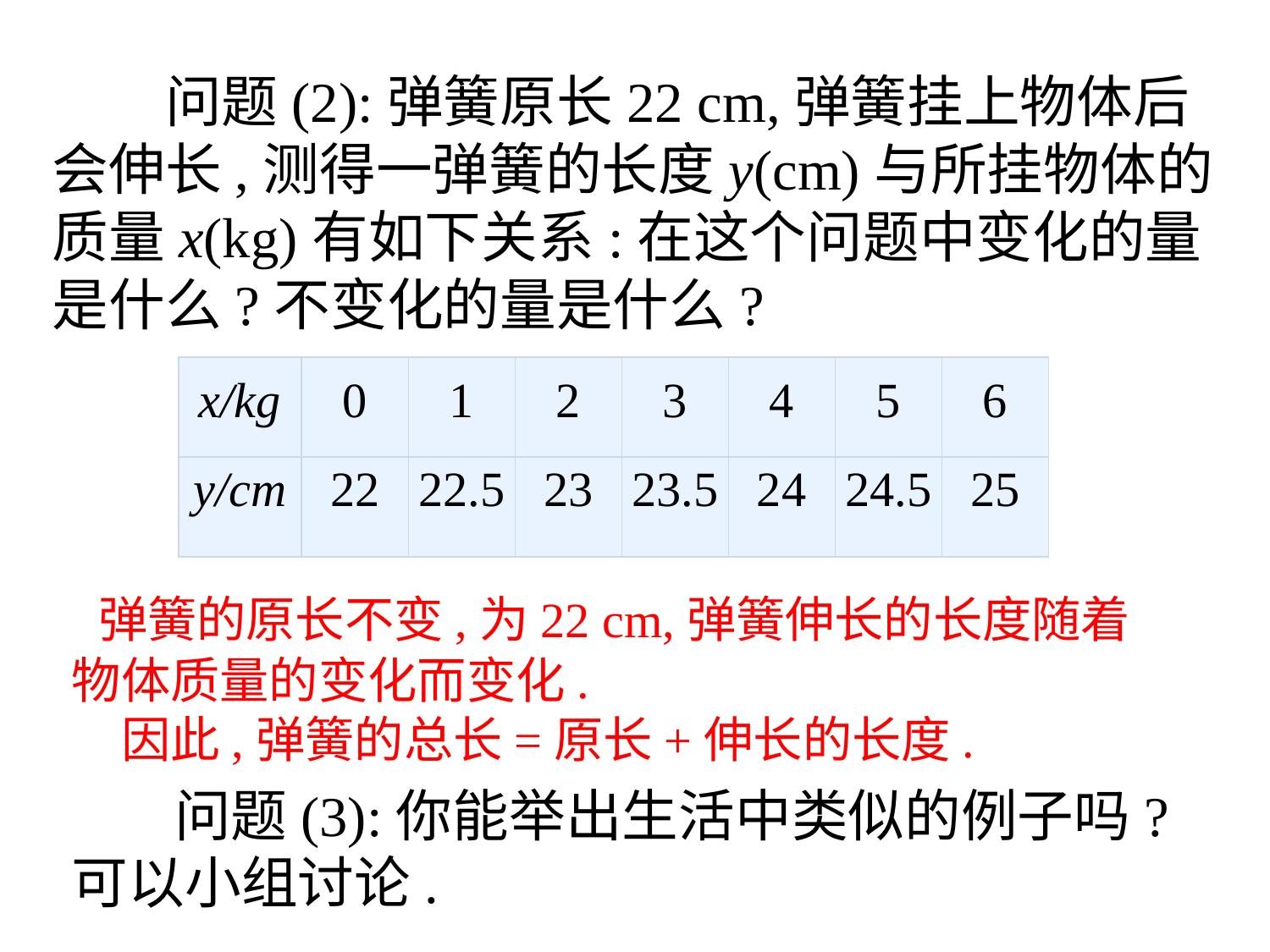

问题(2):弹簧原长22 cm,弹簧挂上物体后会伸长,测得一弹簧的长度y(cm)与所挂物体的质量x(kg)有如下关系:在这个问题中变化的量是什么?不变化的量是什么?
| x/kg | 0 | 1 | 2 | 3 | 4 | 5 | 6 |
| --- | --- | --- | --- | --- | --- | --- | --- |
| y/cm | 22 | 22.5 | 23 | 23.5 | 24 | 24.5 | 25 |
 弹簧的原长不变,为22 cm,弹簧伸长的长度随着物体质量的变化而变化.
　因此,弹簧的总长=原长+伸长的长度.
       问题(3):你能举出生活中类似的例子吗?可以小组讨论.